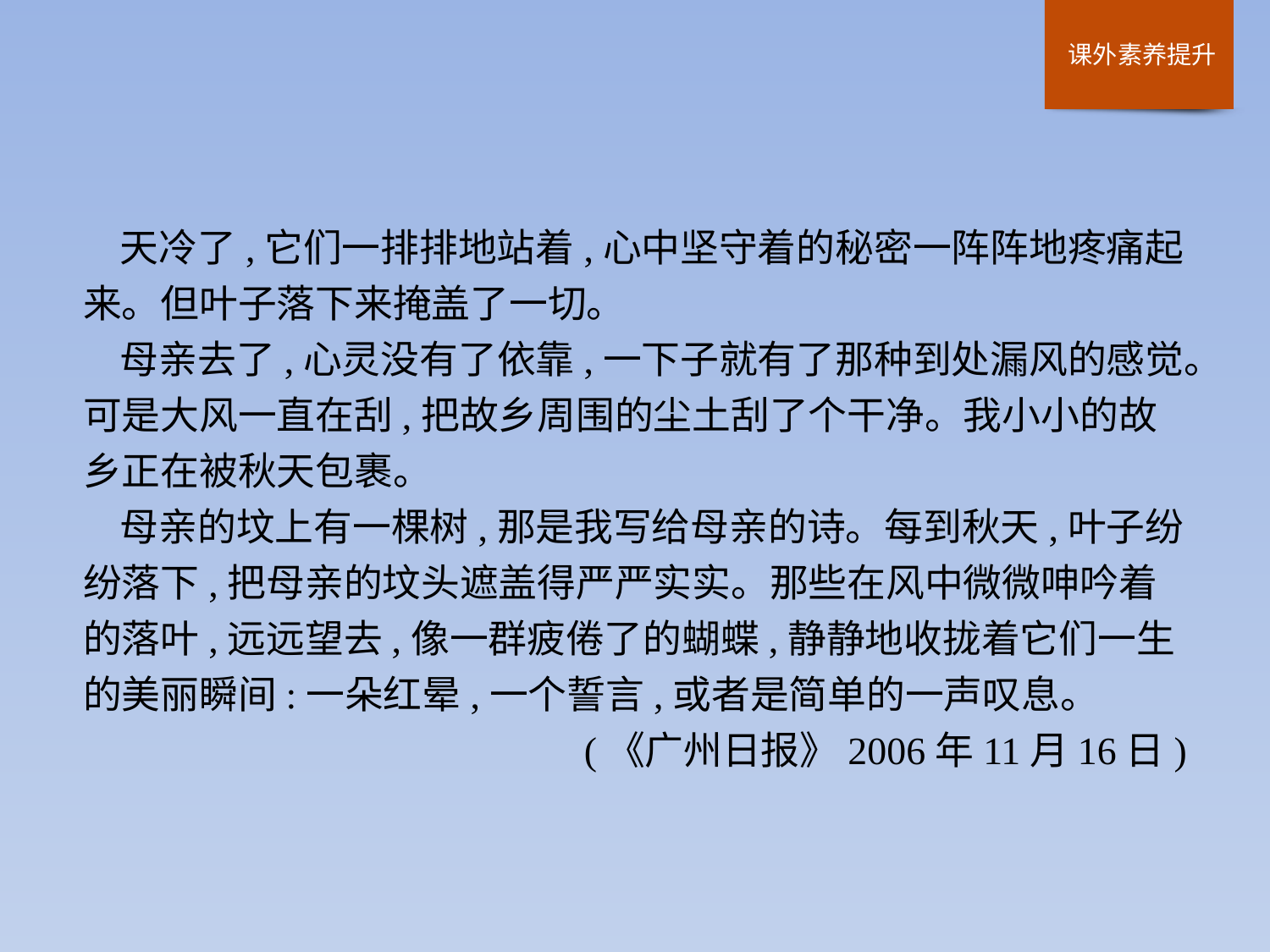

天冷了,它们一排排地站着,心中坚守着的秘密一阵阵地疼痛起来。但叶子落下来掩盖了一切。
母亲去了,心灵没有了依靠,一下子就有了那种到处漏风的感觉。可是大风一直在刮,把故乡周围的尘土刮了个干净。我小小的故乡正在被秋天包裹。
母亲的坟上有一棵树,那是我写给母亲的诗。每到秋天,叶子纷纷落下,把母亲的坟头遮盖得严严实实。那些在风中微微呻吟着的落叶,远远望去,像一群疲倦了的蝴蝶,静静地收拢着它们一生的美丽瞬间:一朵红晕,一个誓言,或者是简单的一声叹息。
(《广州日报》2006年11月16日)